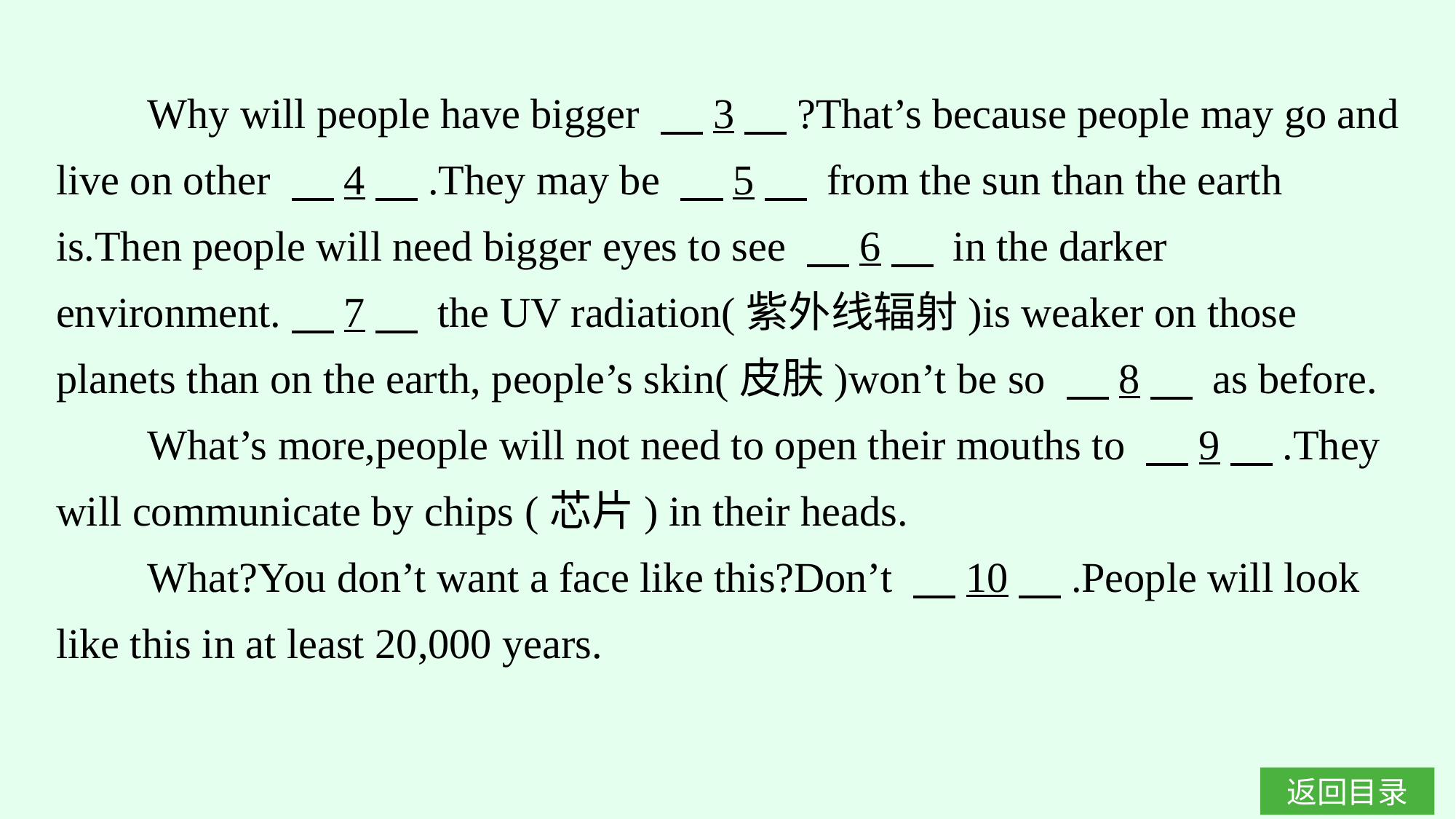

Why will people have bigger 　3　?That’s because people may go and live on other 　4　.They may be 　5　 from the sun than the earth is.Then people will need bigger eyes to see 　6　 in the darker environment.　7　 the UV radiation(紫外线辐射)is weaker on those planets than on the earth, people’s skin(皮肤)won’t be so 　8　 as before.
What’s more,people will not need to open their mouths to 　9　.They will communicate by chips (芯片) in their heads.
What?You don’t want a face like this?Don’t 　10　.People will look like this in at least 20,000 years.